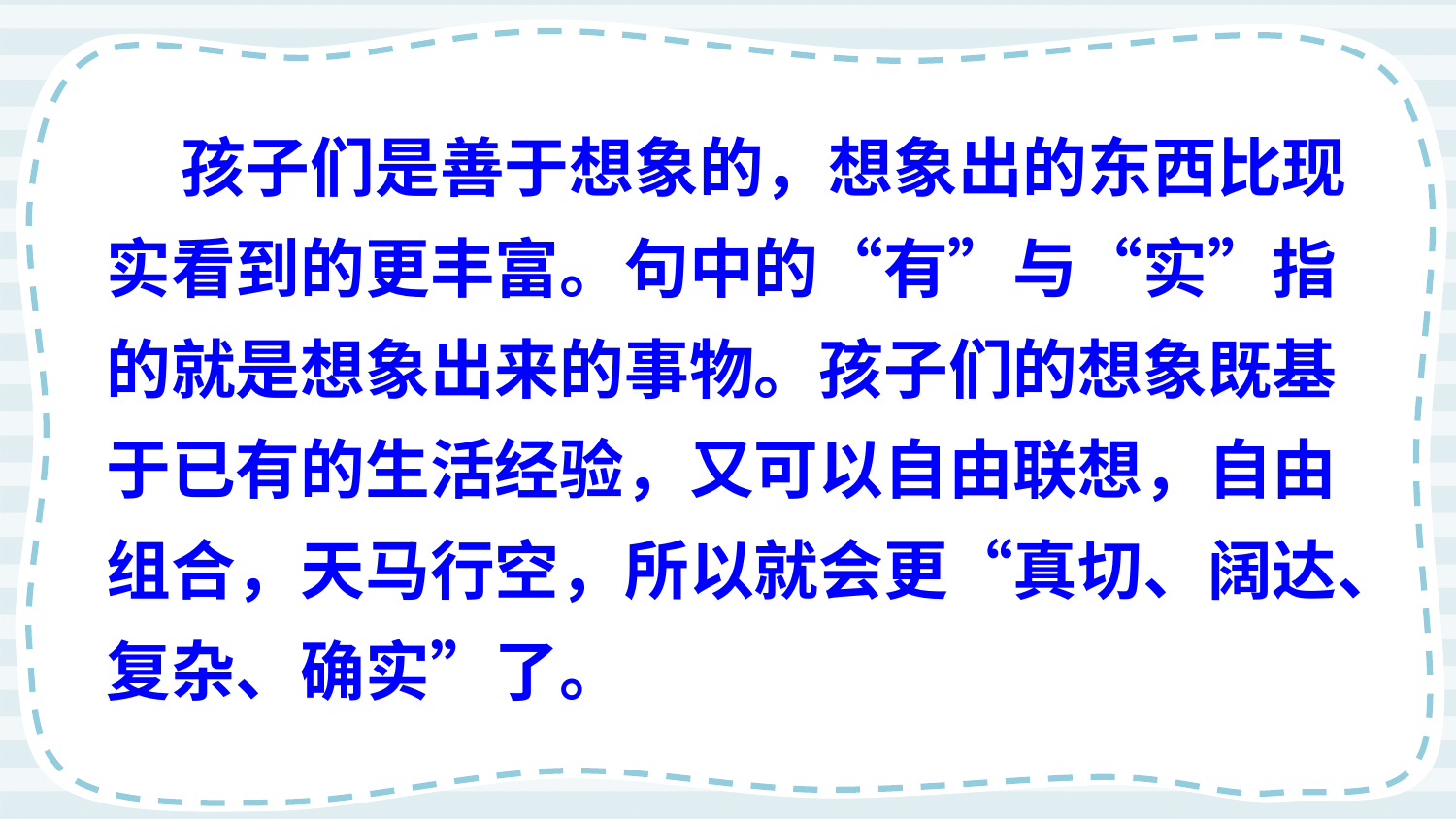

孩子们是善于想象的，想象出的东西比现实看到的更丰富。句中的“有”与“实”指的就是想象出来的事物。孩子们的想象既基于已有的生活经验，又可以自由联想，自由组合，天马行空，所以就会更“真切、阔达、复杂、确实”了。